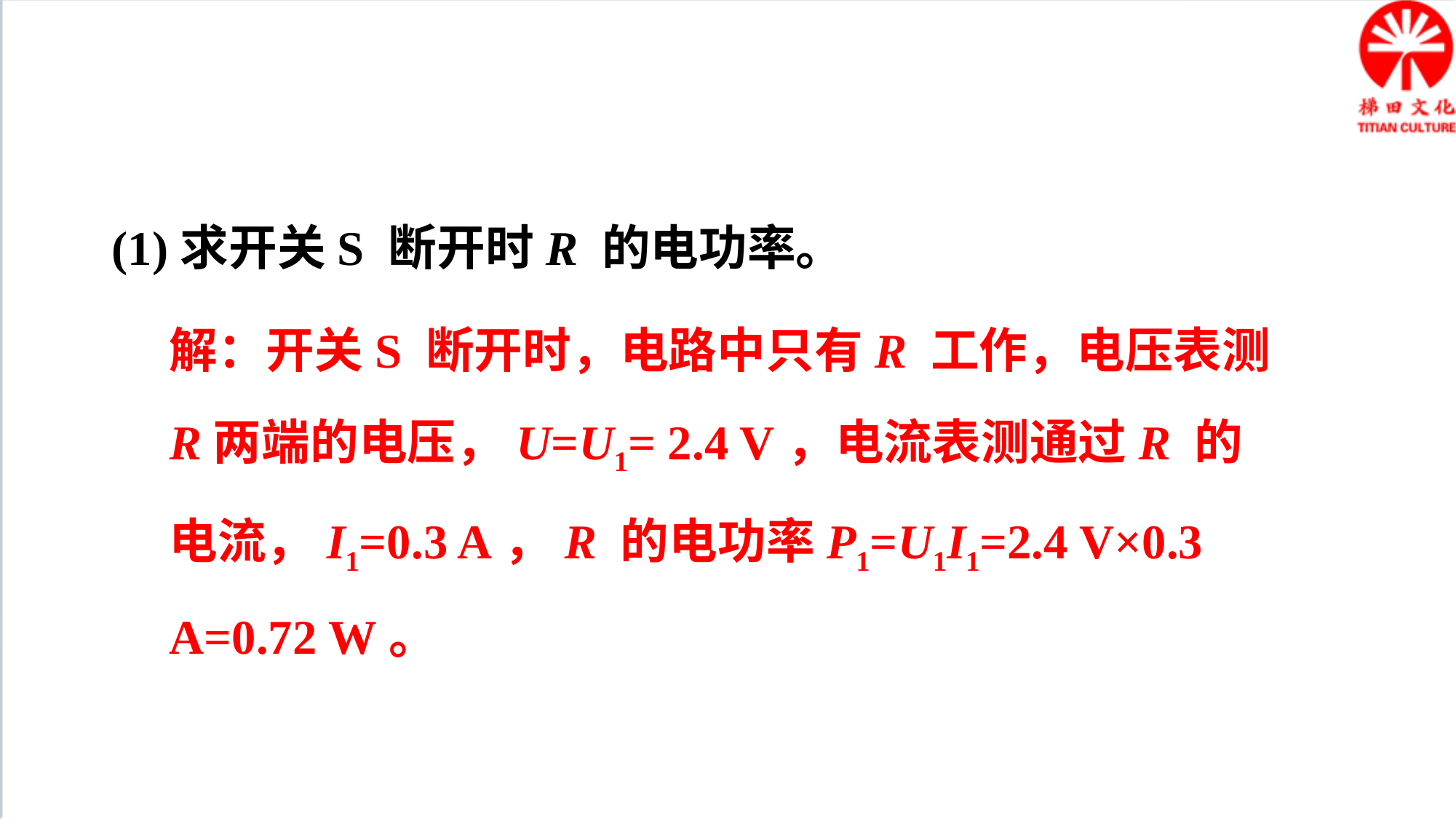

(1)求开关S 断开时R 的电功率。
解：开关S 断开时，电路中只有R 工作，电压表测R两端的电压，U=U1= 2.4 V，电流表测通过R 的电流，I1=0.3 A，R 的电功率P1=U1I1=2.4 V×0.3 A=0.72 W。